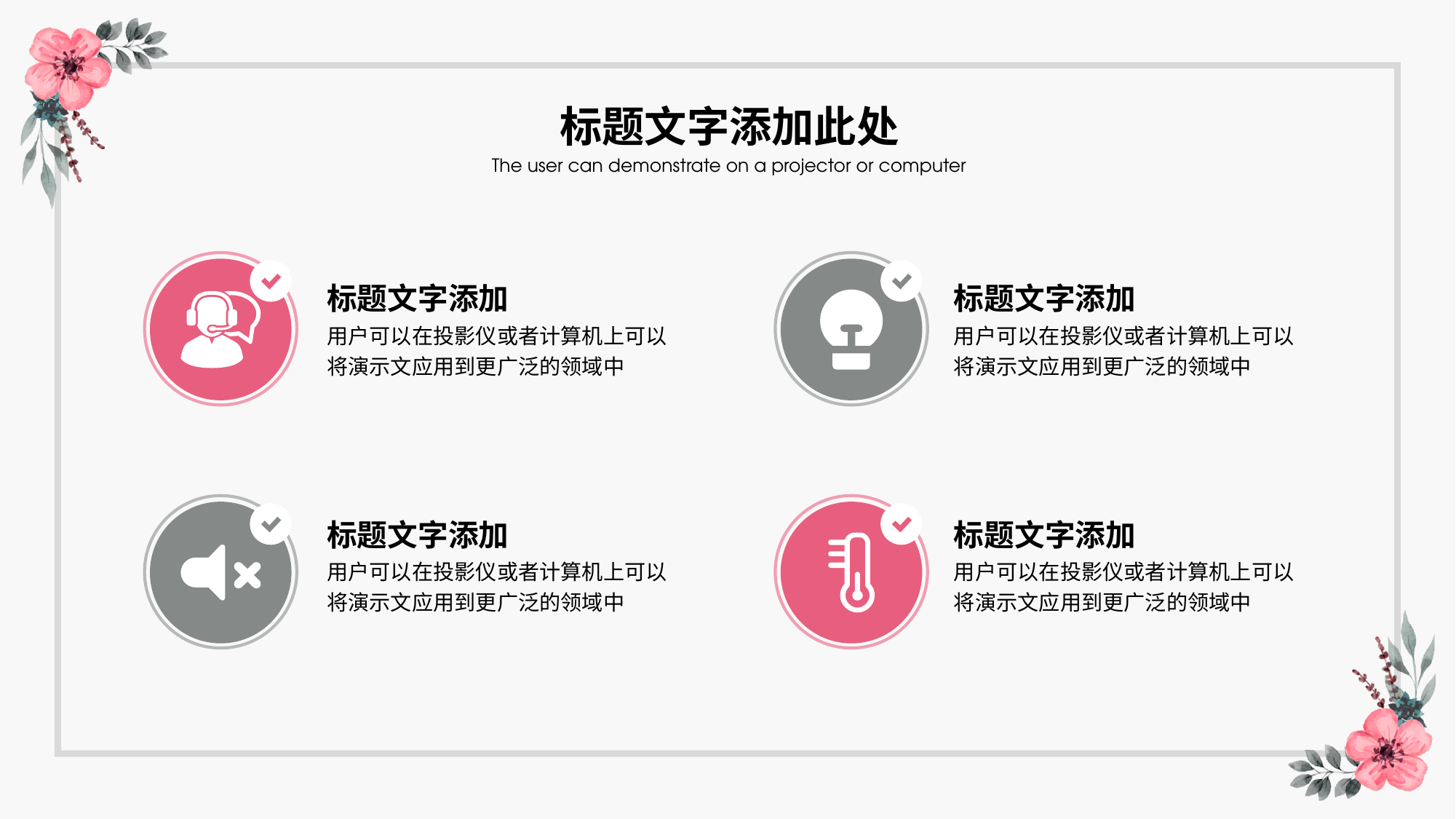

标题文字添加此处
The user can demonstrate on a projector or computer

标题文字添加
用户可以在投影仪或者计算机上可以将演示文应用到更广泛的领域中
标题文字添加
用户可以在投影仪或者计算机上可以将演示文应用到更广泛的领域中

标题文字添加
用户可以在投影仪或者计算机上可以将演示文应用到更广泛的领域中
标题文字添加
用户可以在投影仪或者计算机上可以将演示文应用到更广泛的领域中